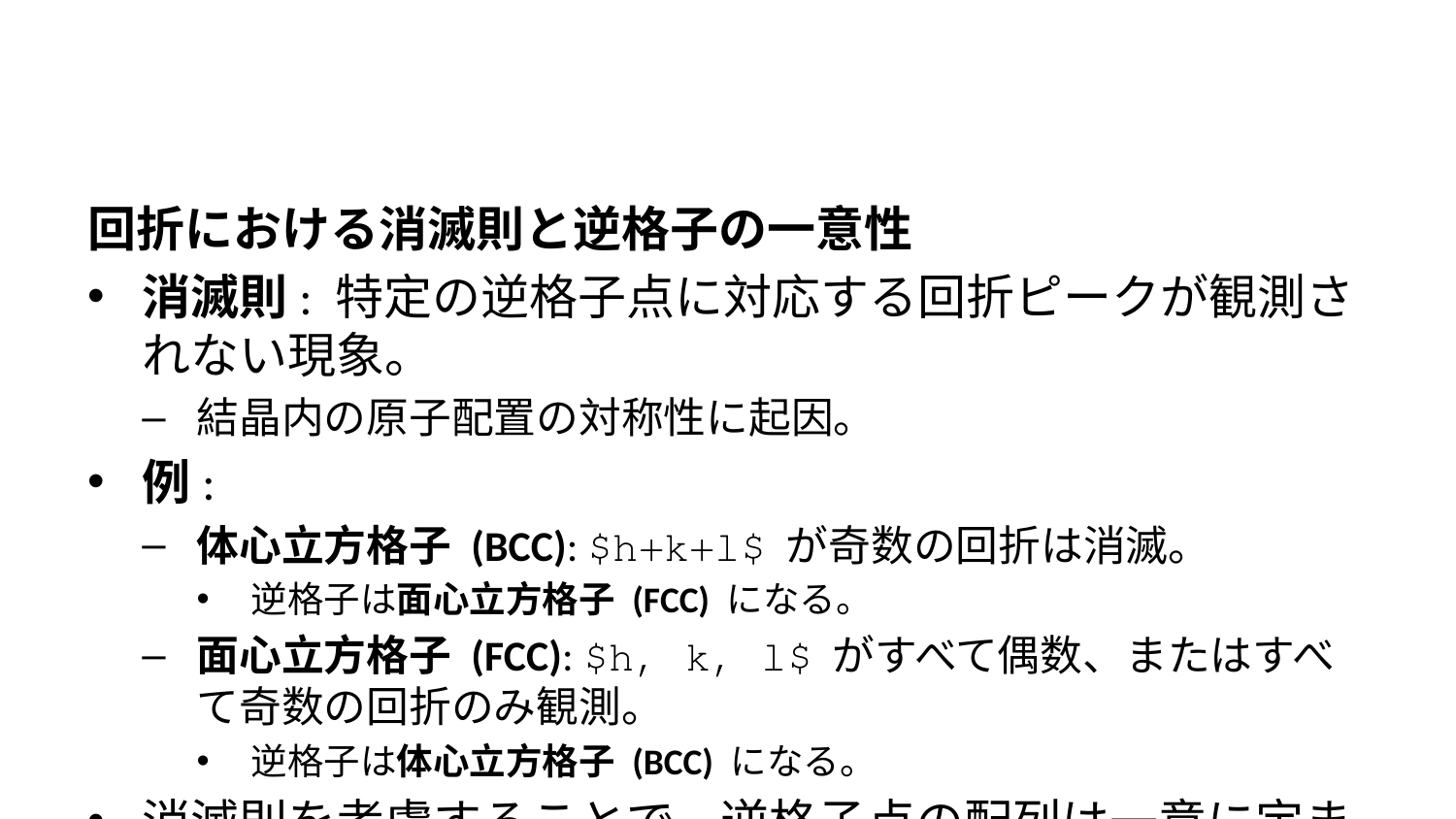

回折における消滅則と逆格子の一意性
消滅則: 特定の逆格子点に対応する回折ピークが観測されない現象。
結晶内の原子配置の対称性に起因。
例:
体心立方格子 (BCC): $h+k+l$ が奇数の回折は消滅。
逆格子は面心立方格子 (FCC) になる。
面心立方格子 (FCC): $h, k, l$ がすべて偶数、またはすべて奇数の回折のみ観測。
逆格子は体心立方格子 (BCC) になる。
消滅則を考慮することで、逆格子点の配列は一意に定まる。
crystaldrawcell.py のようなプログラムで可視化・学習可能。